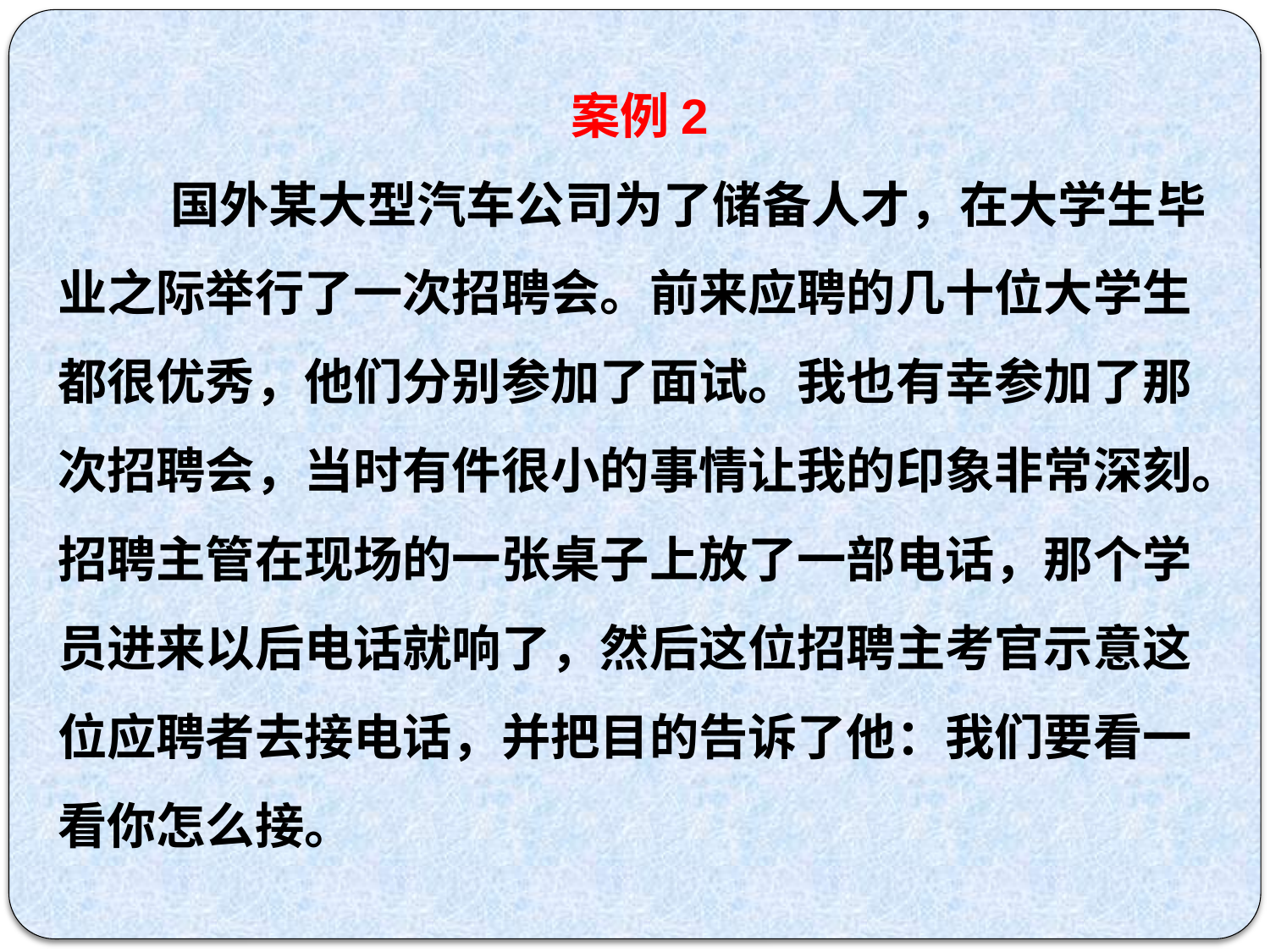

案例2
         国外某大型汽车公司为了储备人才，在大学生毕业之际举行了一次招聘会。前来应聘的几十位大学生都很优秀，他们分别参加了面试。我也有幸参加了那次招聘会，当时有件很小的事情让我的印象非常深刻。招聘主管在现场的一张桌子上放了一部电话，那个学员进来以后电话就响了，然后这位招聘主考官示意这位应聘者去接电话，并把目的告诉了他：我们要看一看你怎么接。